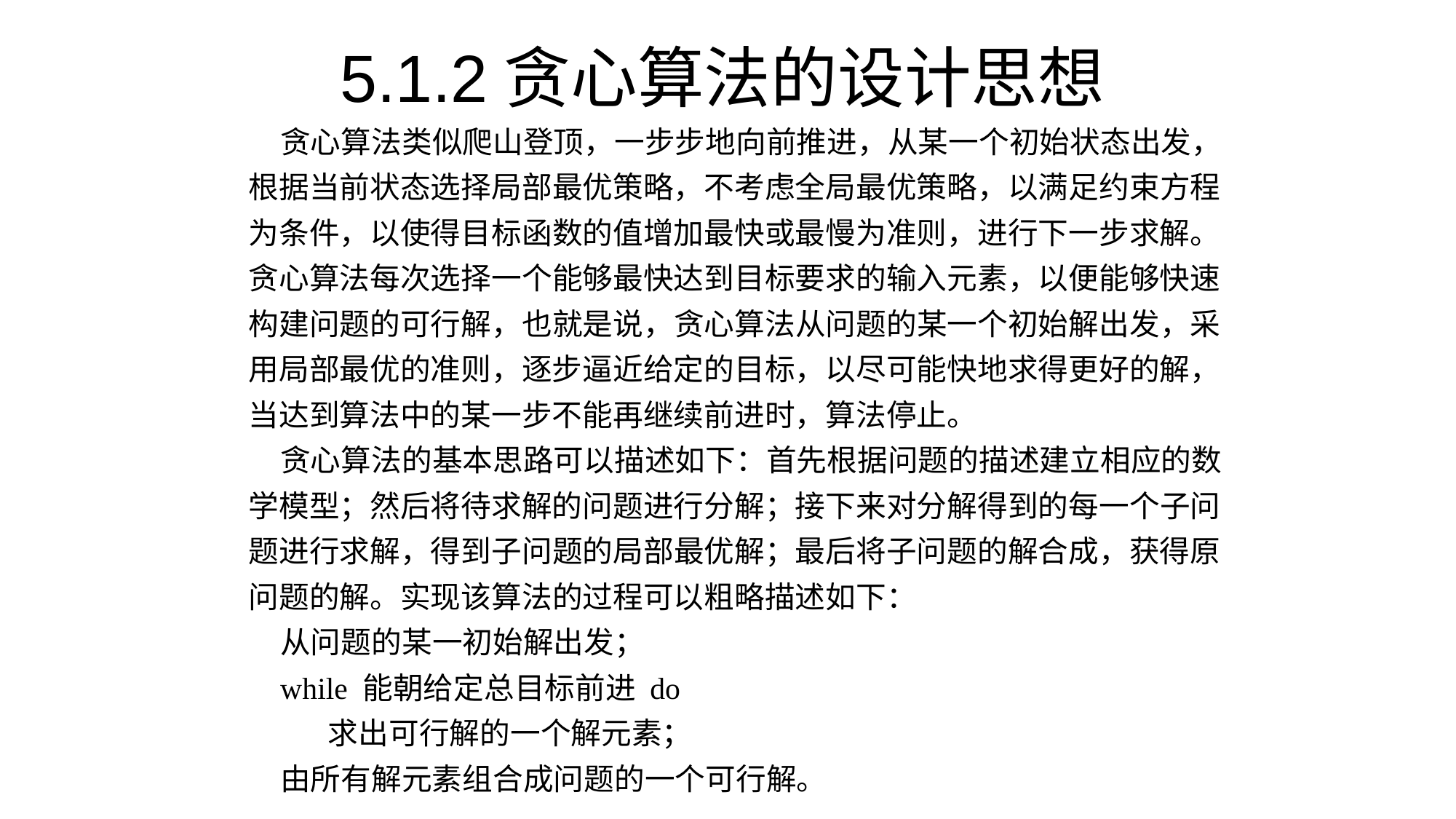

5.1.2贪心算法的设计思想
贪心算法类似爬山登顶，一步步地向前推进，从某一个初始状态出发，根据当前状态选择局部最优策略，不考虑全局最优策略，以满足约束方程为条件，以使得目标函数的值增加最快或最慢为准则，进行下一步求解。贪心算法每次选择一个能够最快达到目标要求的输入元素，以便能够快速构建问题的可行解，也就是说，贪心算法从问题的某一个初始解出发，采用局部最优的准则，逐步逼近给定的目标，以尽可能快地求得更好的解，当达到算法中的某一步不能再继续前进时，算法停止。
贪心算法的基本思路可以描述如下：首先根据问题的描述建立相应的数学模型；然后将待求解的问题进行分解；接下来对分解得到的每一个子问题进行求解，得到子问题的局部最优解；最后将子问题的解合成，获得原问题的解。实现该算法的过程可以粗略描述如下：
从问题的某一初始解出发；
while 能朝给定总目标前进 do
求出可行解的一个解元素；
由所有解元素组合成问题的一个可行解。